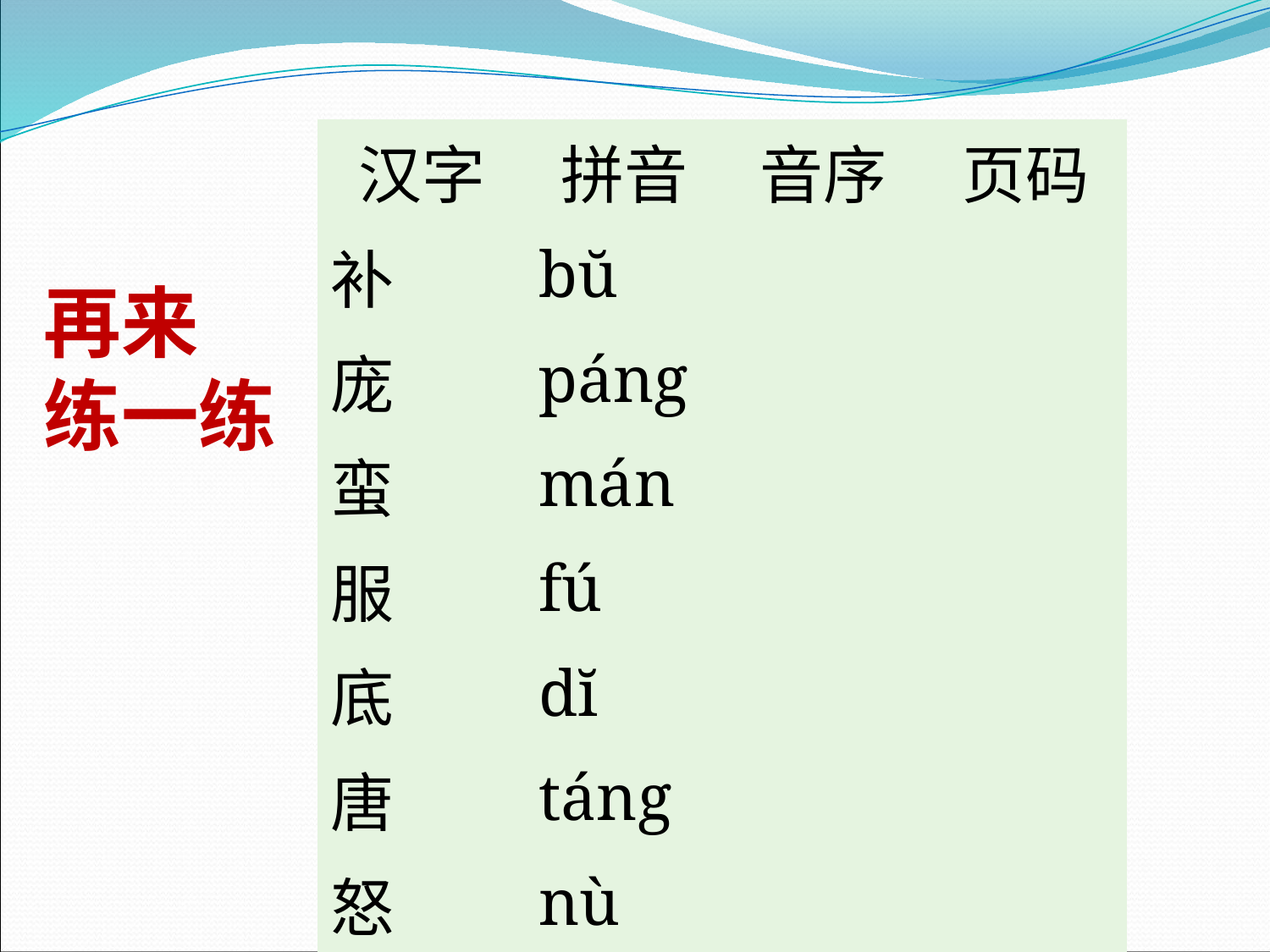

| 汉字 | 拼音 | 音序 | 页码 |
| --- | --- | --- | --- |
| 补 | bŭ |  |  |
| 庞 | páng |  |  |
| 蛮 | mán |  |  |
| 服 | fú |  |  |
| 底 | dĭ |  |  |
| 唐 | táng |  |  |
| 怒 | nù |  |  |
| 栏 | lán |  |  |
再来
练一练